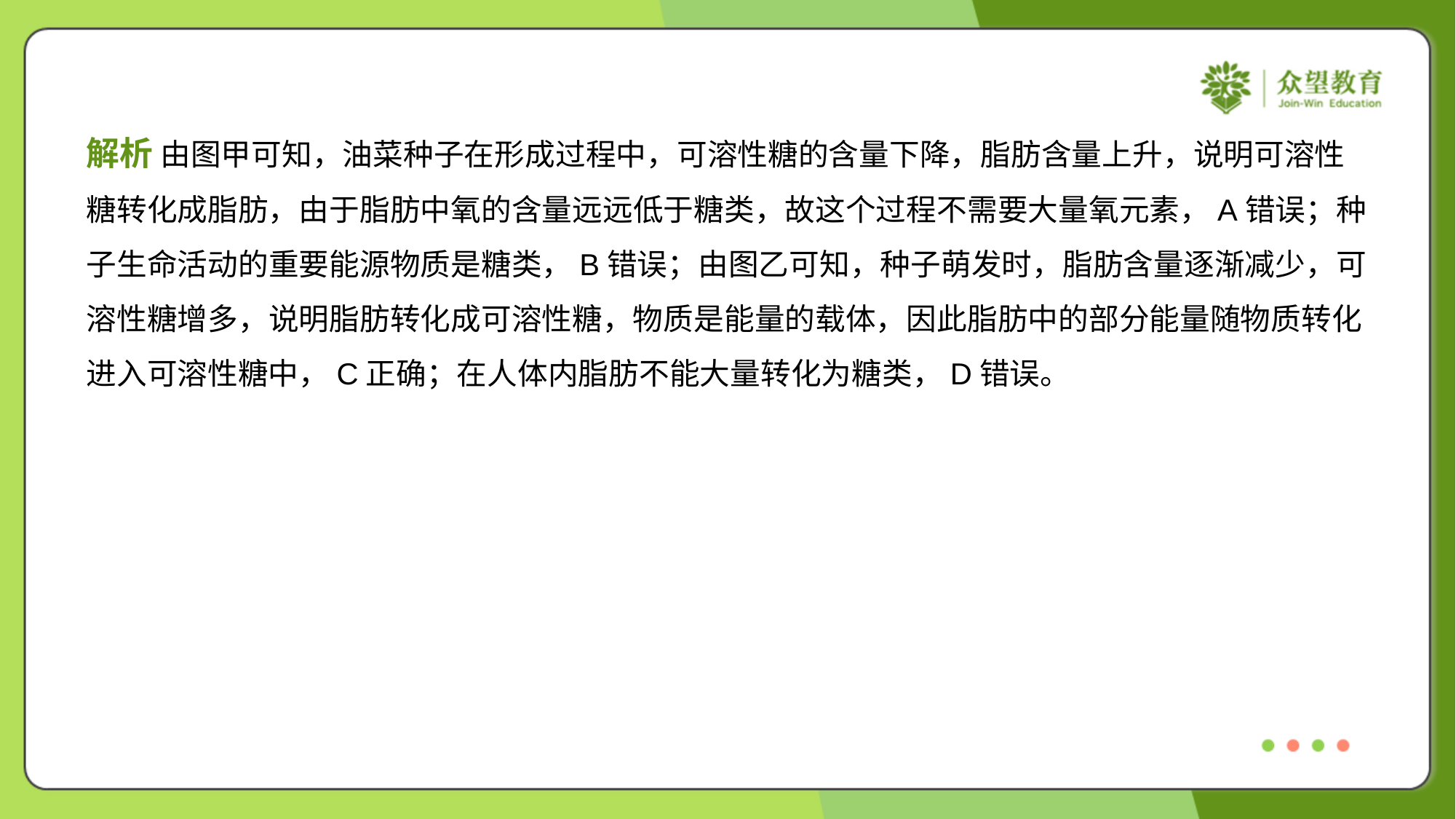

解析 由图甲可知，油菜种子在形成过程中，可溶性糖的含量下降，脂肪含量上升，说明可溶性
糖转化成脂肪，由于脂肪中氧的含量远远低于糖类，故这个过程不需要大量氧元素，A错误；种
子生命活动的重要能源物质是糖类，B错误；由图乙可知，种子萌发时，脂肪含量逐渐减少，可
溶性糖增多，说明脂肪转化成可溶性糖，物质是能量的载体，因此脂肪中的部分能量随物质转化
进入可溶性糖中，C正确；在人体内脂肪不能大量转化为糖类，D错误。